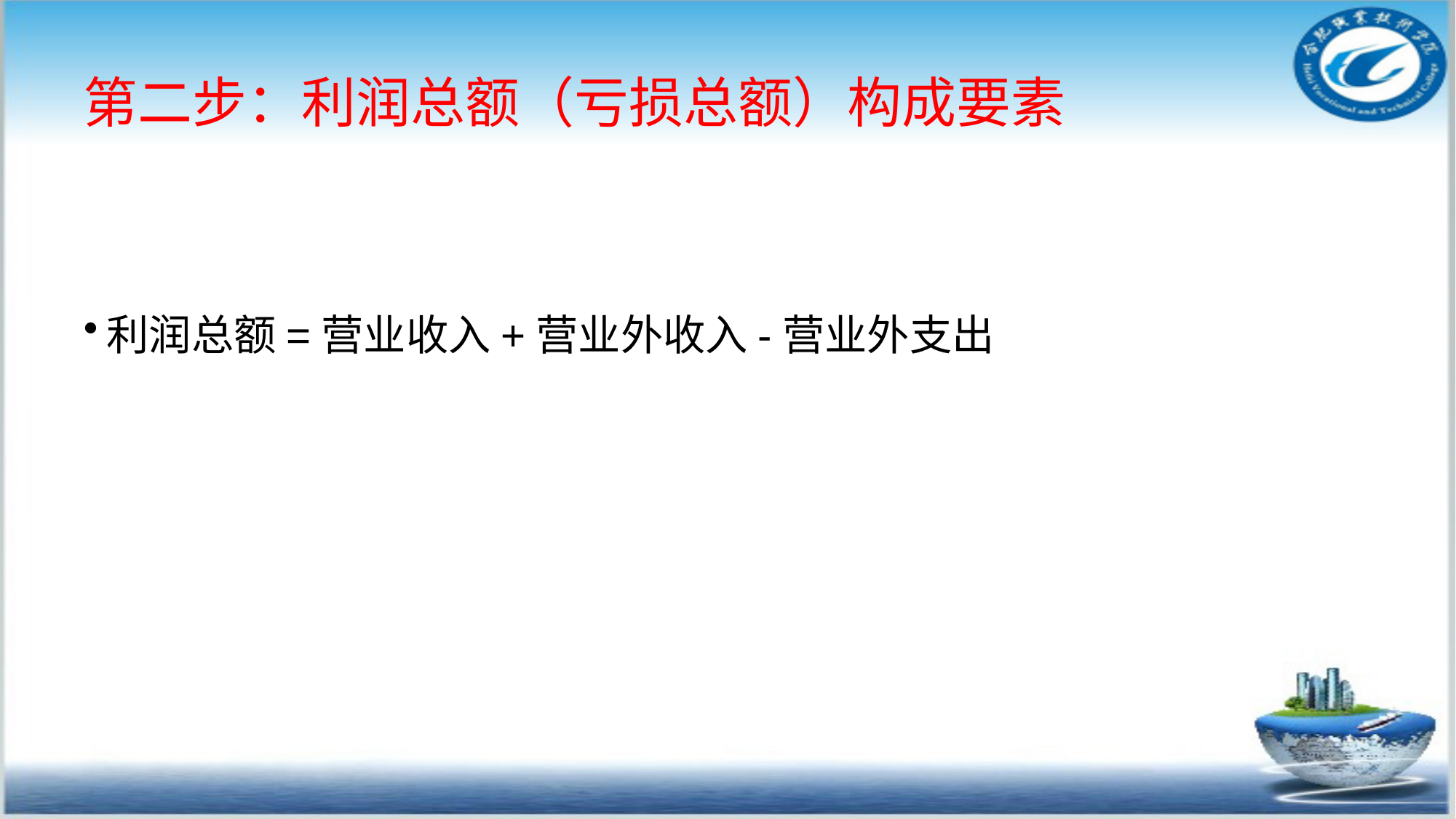

# 第二步：利润总额（亏损总额）构成要素

利润总额=营业收入+营业外收入-营业外支出